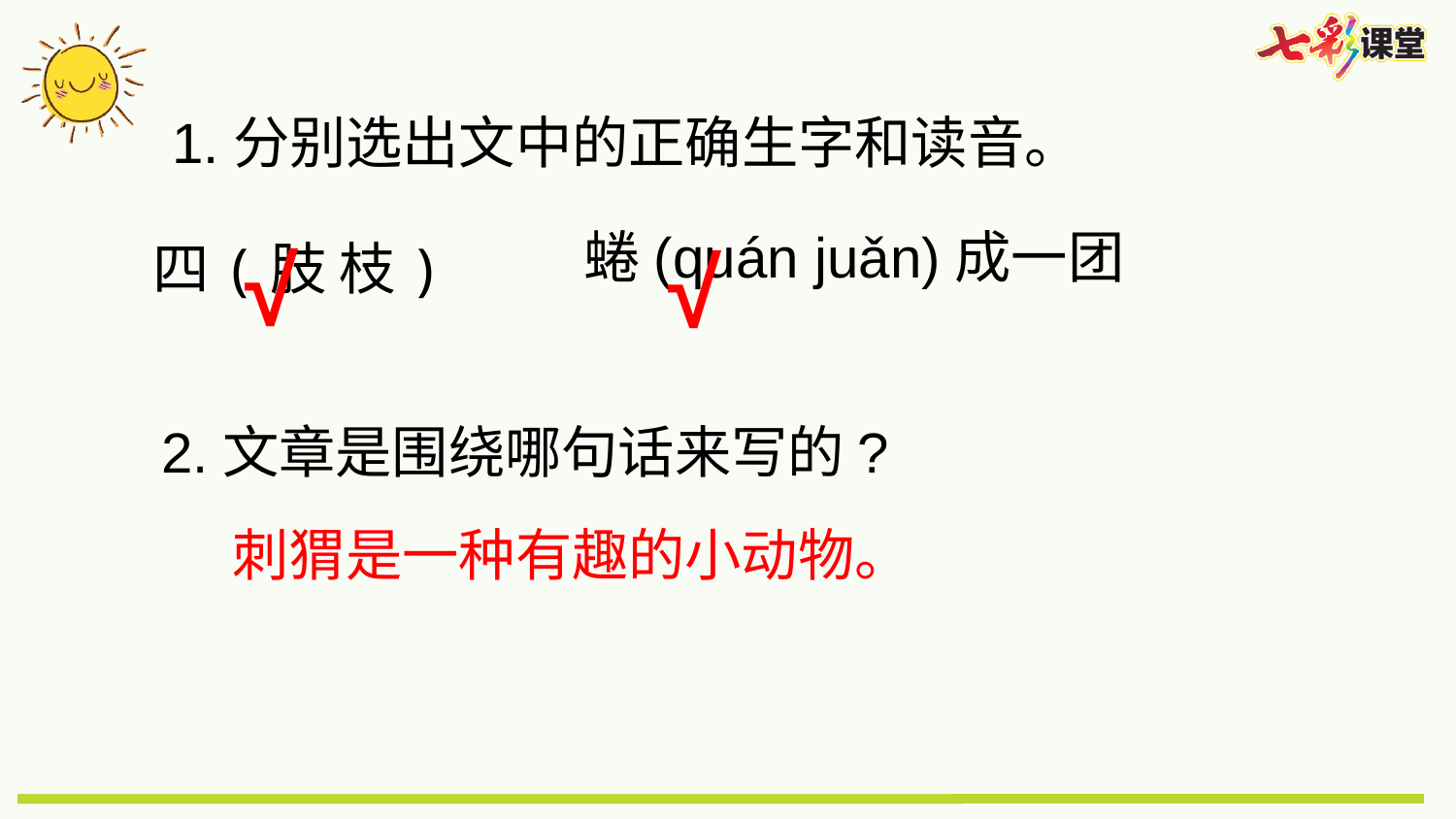

1.分别选出文中的正确生字和读音。
蜷(quán juǎn)成一团
√
√
四(肢 枝)
2.文章是围绕哪句话来写的?
刺猬是一种有趣的小动物。